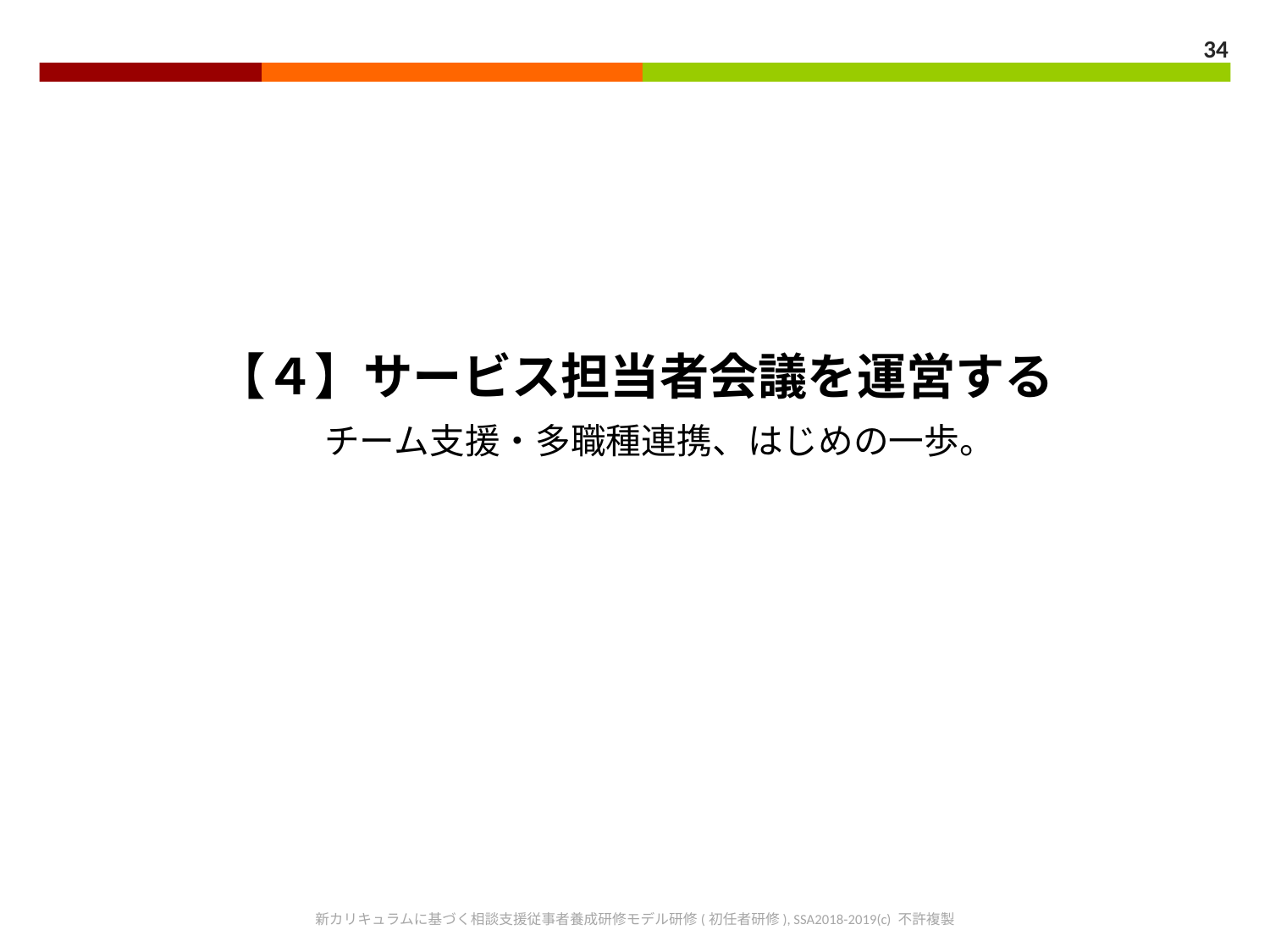

34
【４】サービス担当者会議を運営する
　チーム支援・多職種連携、はじめの一歩。
新カリキュラムに基づく相談支援従事者養成研修モデル研修(初任者研修), SSA2018-2019(c) 不許複製